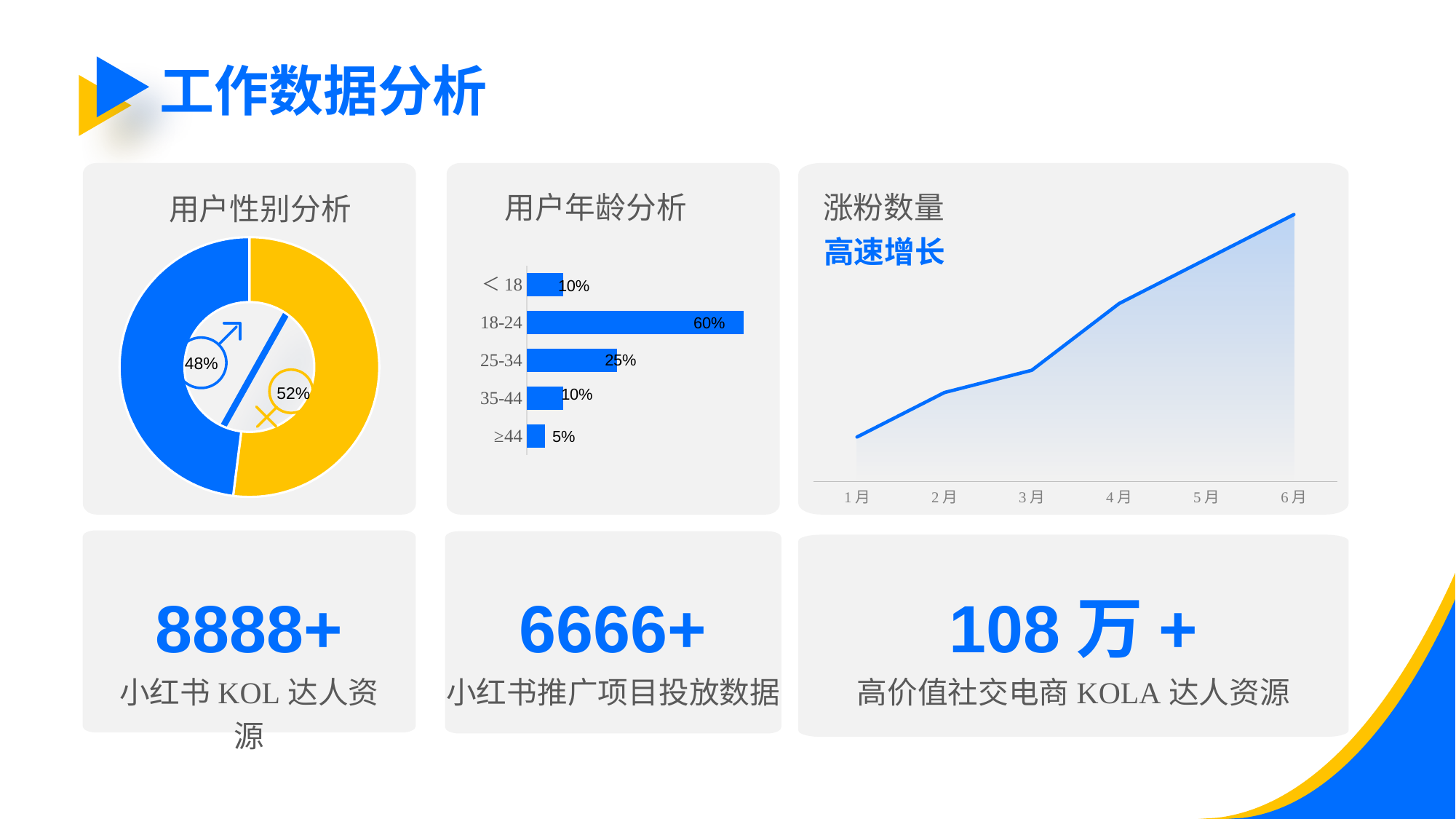

工作数据分析

### Chart

| Category | 系列 1 | 系列 1 |
|---|---|---|
| 1月 | 20.0 | 20.0 |
| 2月 | 40.0 | 40.0 |
| 3月 | 50.0 | 50.0 |
| 4月 | 80.0 | 80.0 |
| 5月 | 100.0 | 100.0 |
| 6月 | 120.0 | 120.0 |

涨粉数量
用户年龄分析
用户性别分析
高速增长

### Chart

| Category | 销售额 |
|---|---|
| 女 | 52.0 |
| 男 | 48.0 |

### Chart

| Category | 系列 1 |
|---|---|
| ＜18 | 0.1 |
| 18-24 | 0.6 |
| 25-34 | 0.25 |
| 35-44 | 0.1 |
| ≥44 | 0.05 |
10%

60%

25%
48%

52%
10%
5%

8888+
小红书KOL达人资源
6666+
小红书推广项目投放数据
108万+
高价值社交电商KOLA达人资源